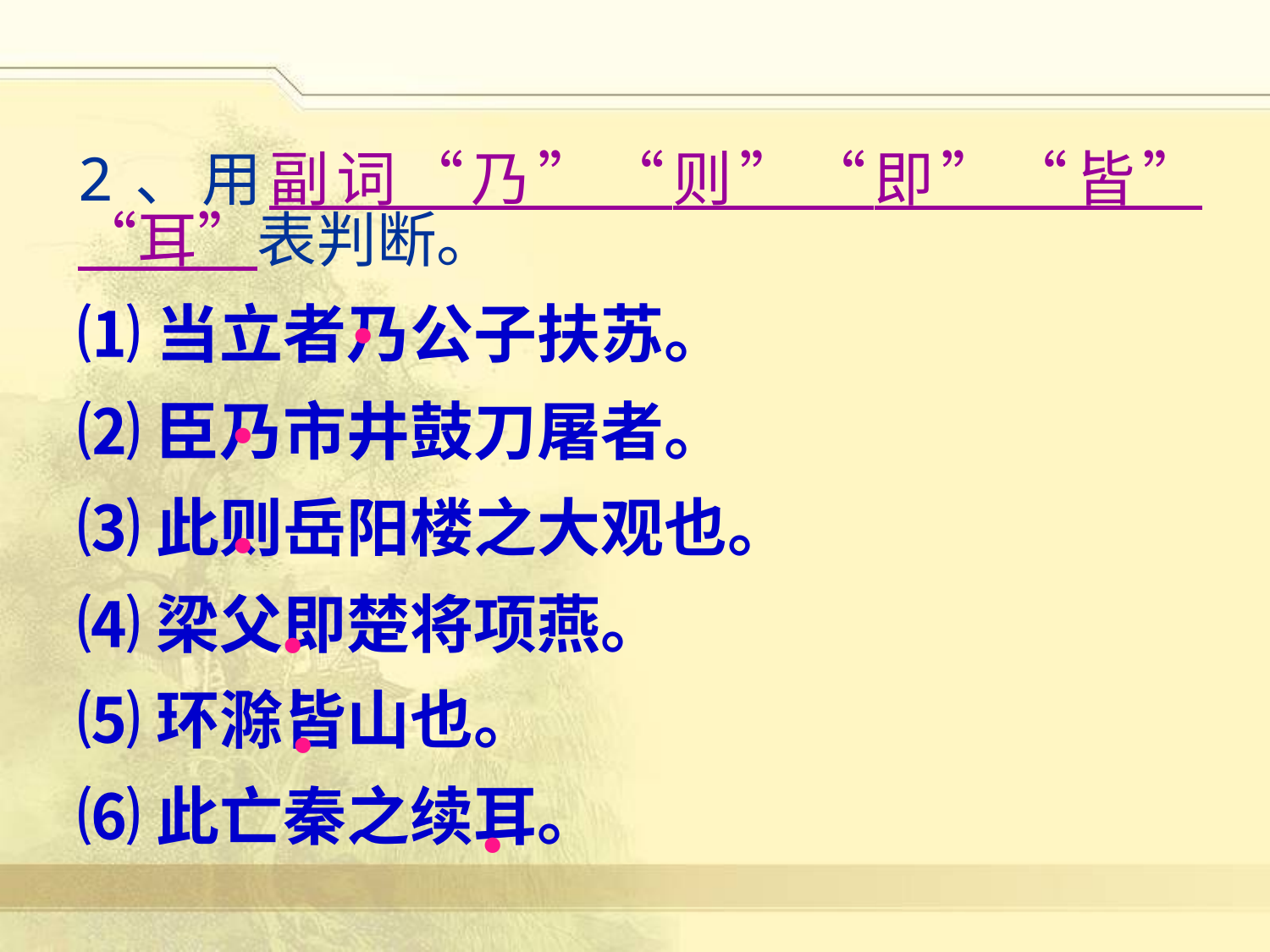

2、用副词“乃”“则”“即”“皆”“耳”表判断。
⑴当立者乃公子扶苏。
⑵臣乃市井鼓刀屠者。
⑶此则岳阳楼之大观也。
⑷梁父即楚将项燕。
⑸环滁皆山也。
⑹此亡秦之续耳。
·
·
·
·
·
·